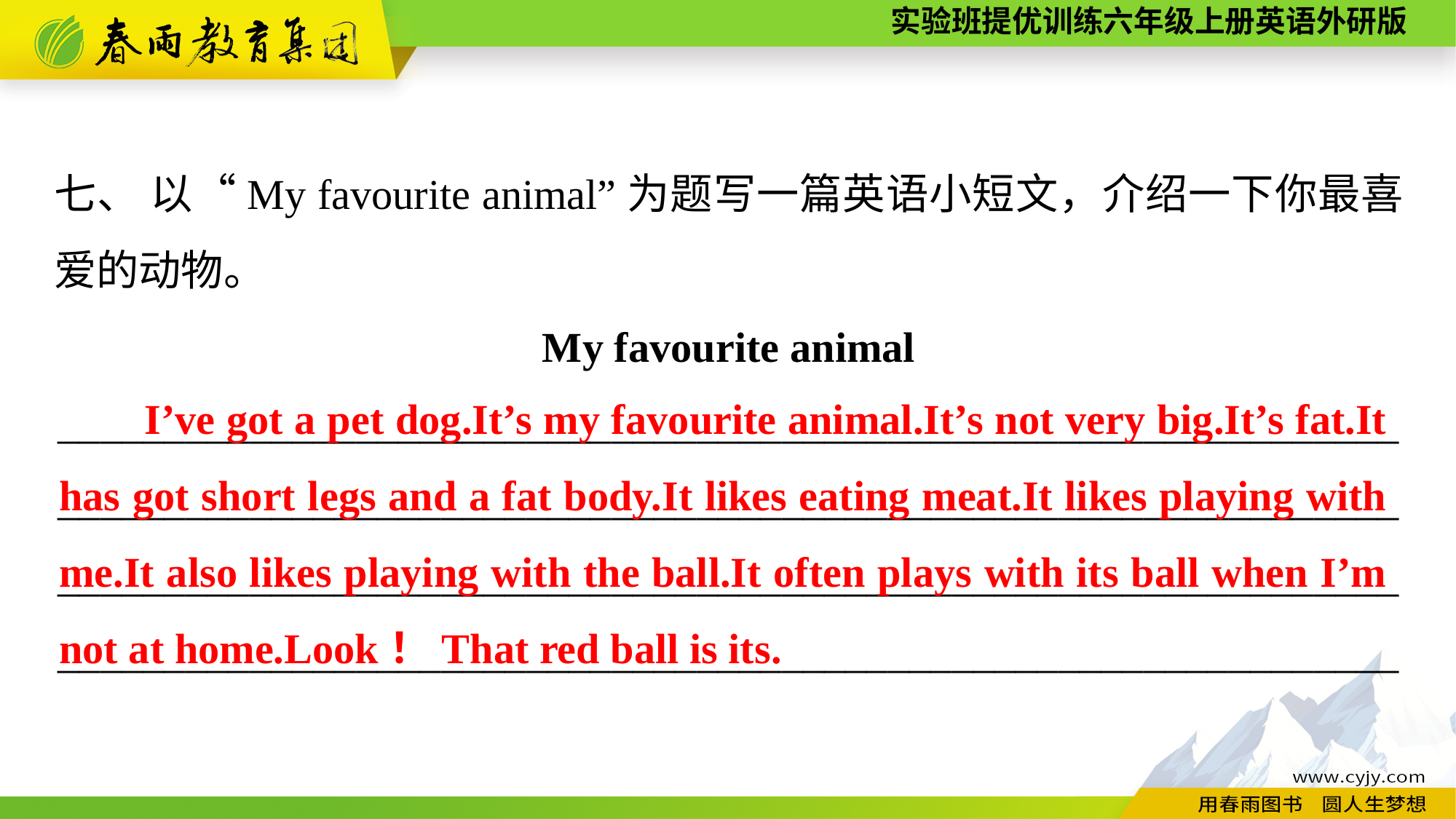

七、 以“My favourite animal”为题写一篇英语小短文，介绍一下你最喜爱的动物。
My favourite animal
____________________________________________________________________________________________________________________________________________________________________________________________________________________________________________________________
I’ve got a pet dog.It’s my favourite animal.It’s not very big.It’s fat.It has got short legs and a fat body.It likes eating meat.It likes playing with me.It also likes playing with the ball.It often plays with its ball when I’m not at home.Look！That red ball is its.